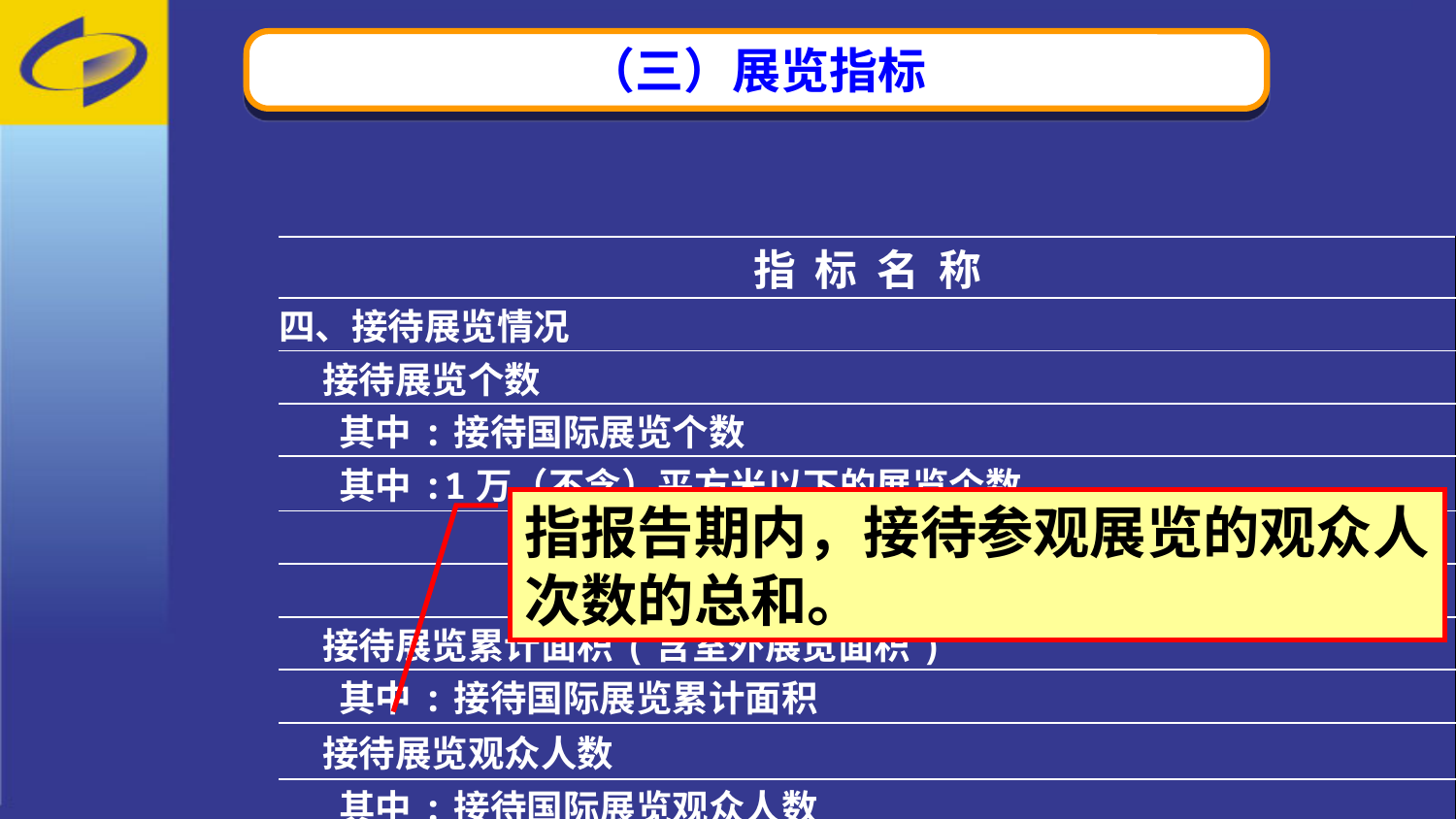

（三）展览指标
| 指 标 名 称 |
| --- |
| 四、接待展览情况 |
| 接待展览个数 |
| 其中:接待国际展览个数 |
| 其中:1万（不含）平方米以下的展览个数 |
| 1万（含）-5万（不含）平方米的展览个数 |
| 5万（含）平方米以上的展览个数 |
| 接待展览累计面积(含室外展览面积) |
| 其中:接待国际展览累计面积 |
| 接待展览观众人数 |
| 其中:接待国际展览观众人数 |
指报告期内，接待参观展览的观众人次数的总和。